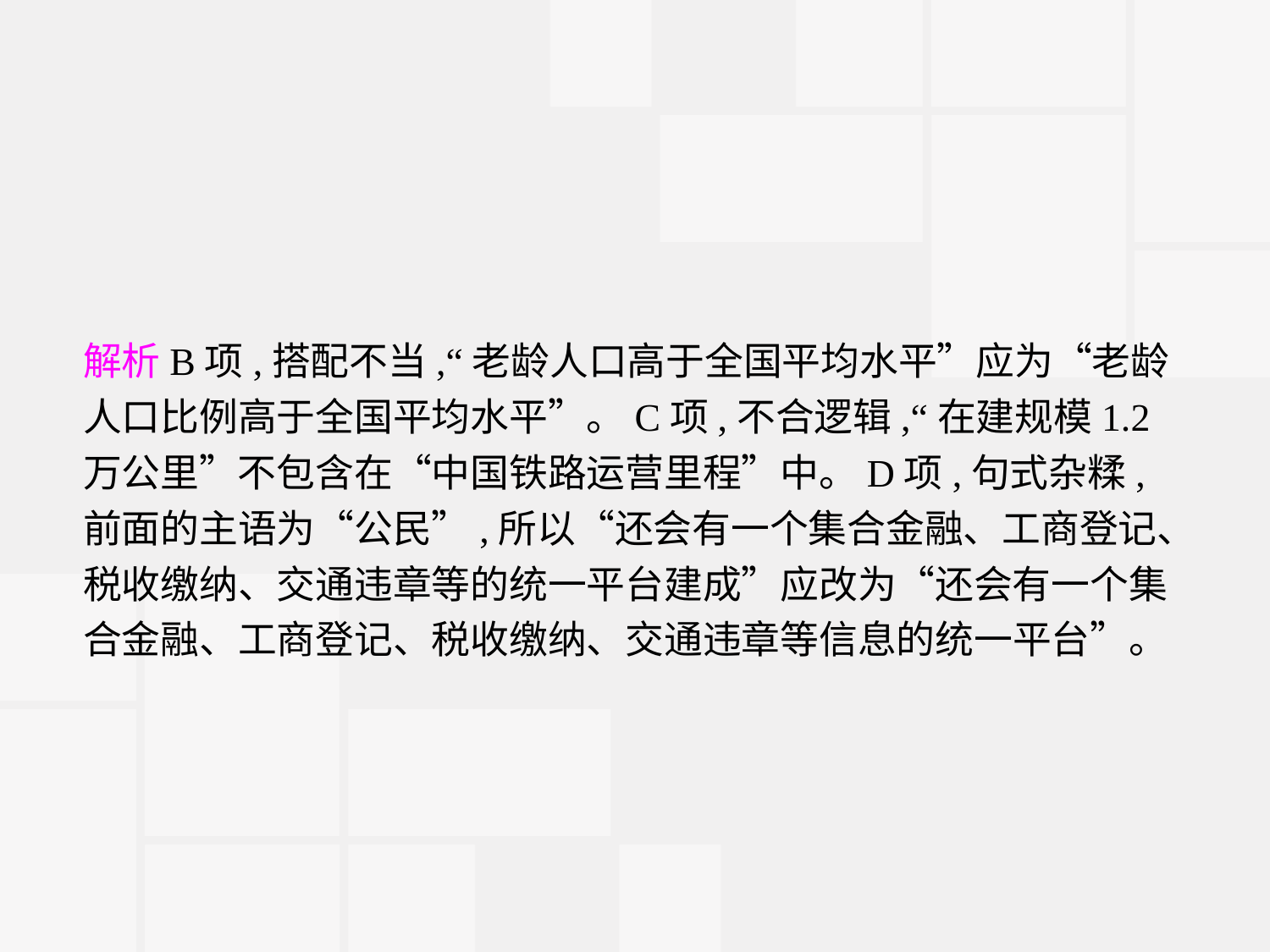

解析B项,搭配不当,“老龄人口高于全国平均水平”应为“老龄人口比例高于全国平均水平”。C项,不合逻辑,“在建规模1.2万公里”不包含在“中国铁路运营里程”中。D项,句式杂糅,前面的主语为“公民”,所以“还会有一个集合金融、工商登记、税收缴纳、交通违章等的统一平台建成”应改为“还会有一个集合金融、工商登记、税收缴纳、交通违章等信息的统一平台”。